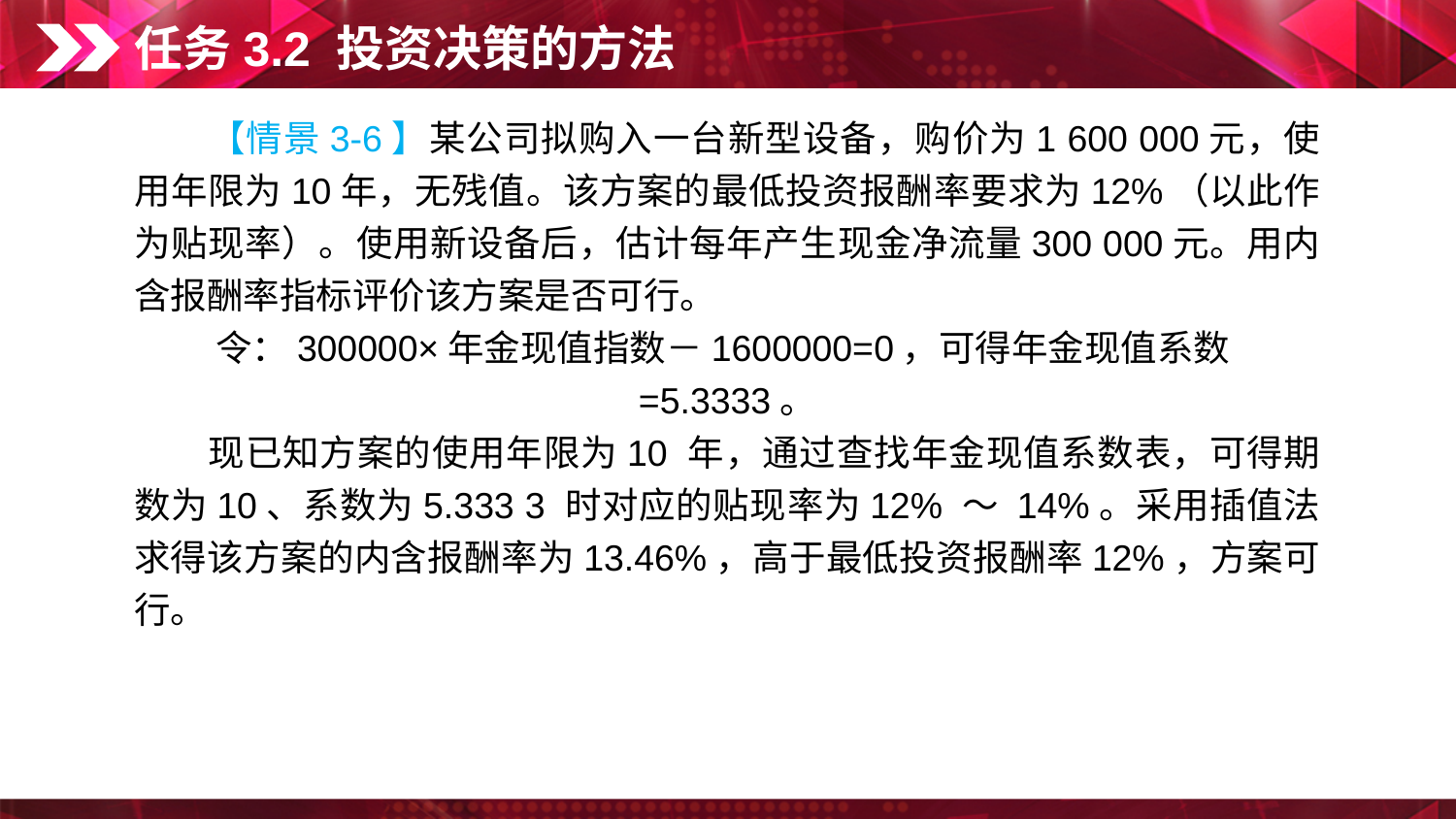

任务3.2 投资决策的方法

　　【情景3-6】某公司拟购入一台新型设备，购价为1 600 000元，使用年限为10年，无残值。该方案的最低投资报酬率要求为12%（以此作为贴现率）。使用新设备后，估计每年产生现金净流量300 000元。用内含报酬率指标评价该方案是否可行。
令：300000×年金现值指数－1600000=0，可得年金现值系数=5.3333。
　　现已知方案的使用年限为10 年，通过查找年金现值系数表，可得期数为10、系数为5.333 3 时对应的贴现率为12% ～ 14%。采用插值法求得该方案的内含报酬率为13.46%，高于最低投资报酬率12%，方案可行。